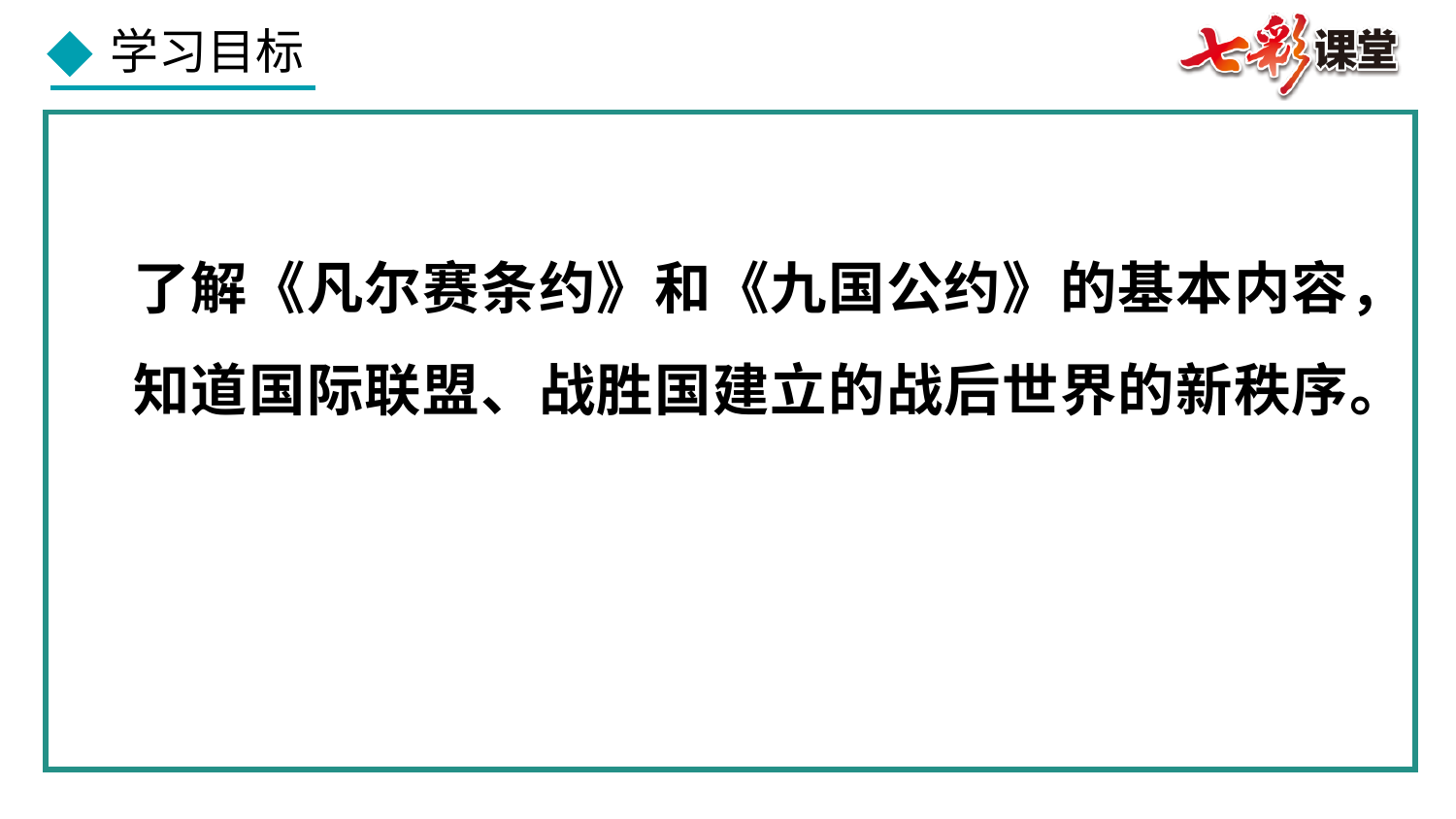

了解《凡尔赛条约》和《九国公约》的基本内容，知道国际联盟、战胜国建立的战后世界的新秩序。